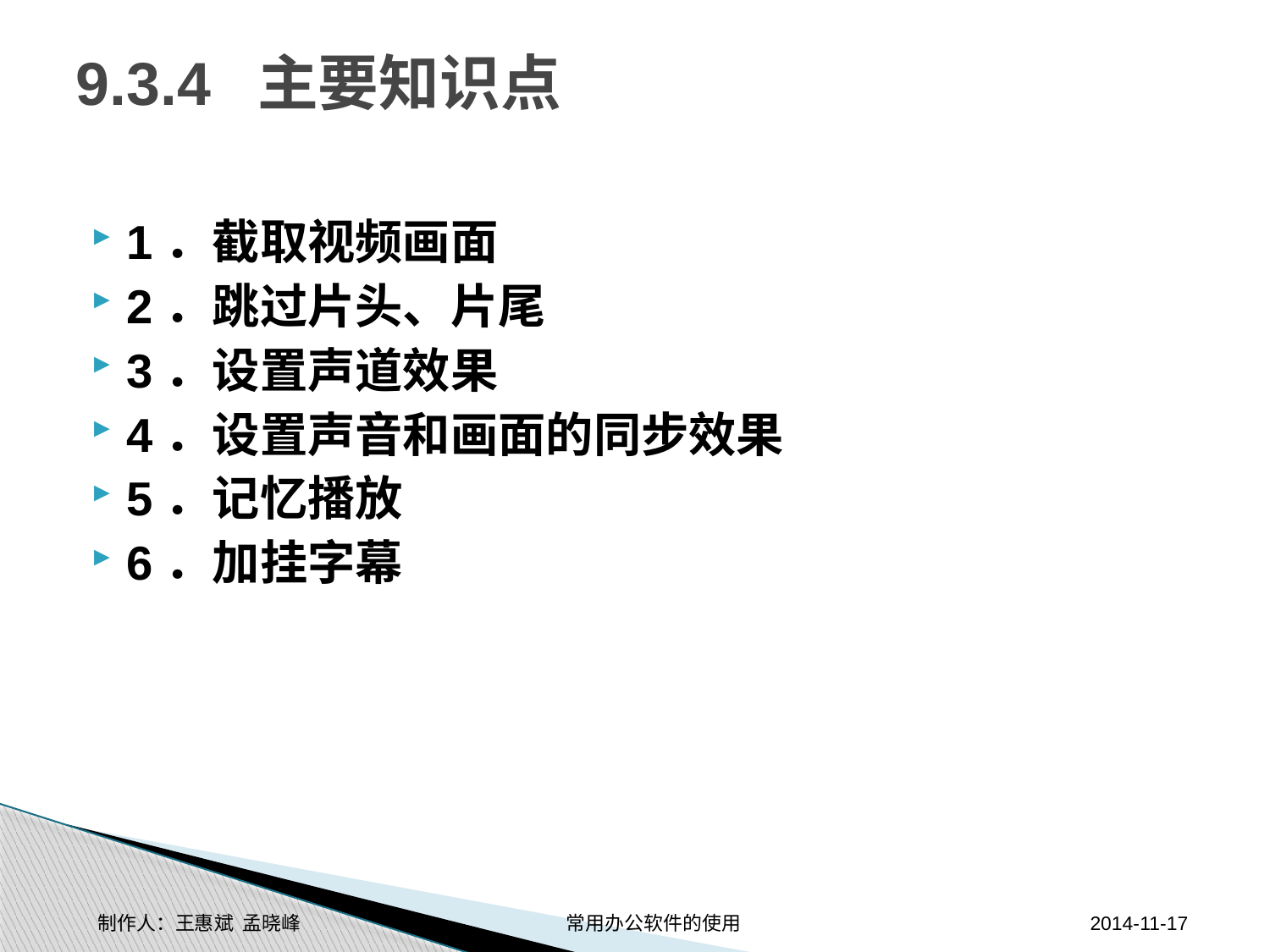

# 9.3.4  主要知识点
1．截取视频画面
2．跳过片头、片尾
3．设置声道效果
4．设置声音和画面的同步效果
5．记忆播放
6．加挂字幕

制作人：王惠斌  孟晓峰                                                            常用办公软件的使用
2014-11-17